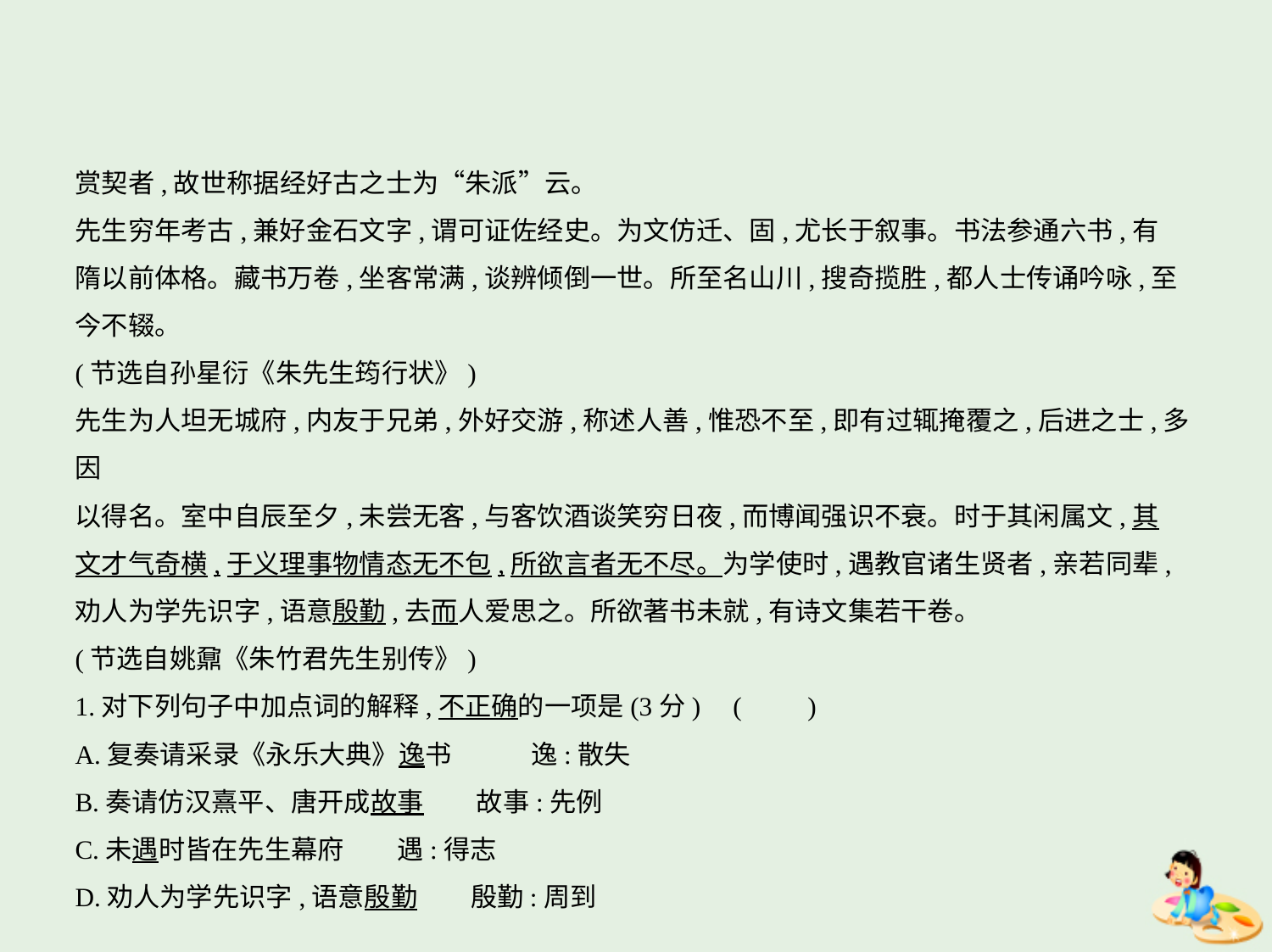

赏契者,故世称据经好古之士为“朱派”云。
先生穷年考古,兼好金石文字,谓可证佐经史。为文仿迁、固,尤长于叙事。书法参通六书,有
隋以前体格。藏书万卷,坐客常满,谈辨倾倒一世。所至名山川,搜奇揽胜,都人士传诵吟咏,至
今不辍。
(节选自孙星衍《朱先生筠行状》)
先生为人坦无城府,内友于兄弟,外好交游,称述人善,惟恐不至,即有过辄掩覆之,后进之士,多因
以得名。室中自辰至夕,未尝无客,与客饮酒谈笑穷日夜,而博闻强识不衰。时于其闲属文,其
文才气奇横,于义理事物情态无不包,所欲言者无不尽。为学使时,遇教官诸生贤者,亲若同辈,
劝人为学先识字,语意殷勤,去而人爱思之。所欲著书未就,有诗文集若干卷。
(节选自姚鼐《朱竹君先生别传》)
1.对下列句子中加点词的解释,不正确的一项是(3分) (　　)
A.复奏请采录《永乐大典》逸书　　　逸:散失
B.奏请仿汉熹平、唐开成故事　　故事:先例
C.未遇时皆在先生幕府　　遇:得志
D.劝人为学先识字,语意殷勤　　殷勤:周到